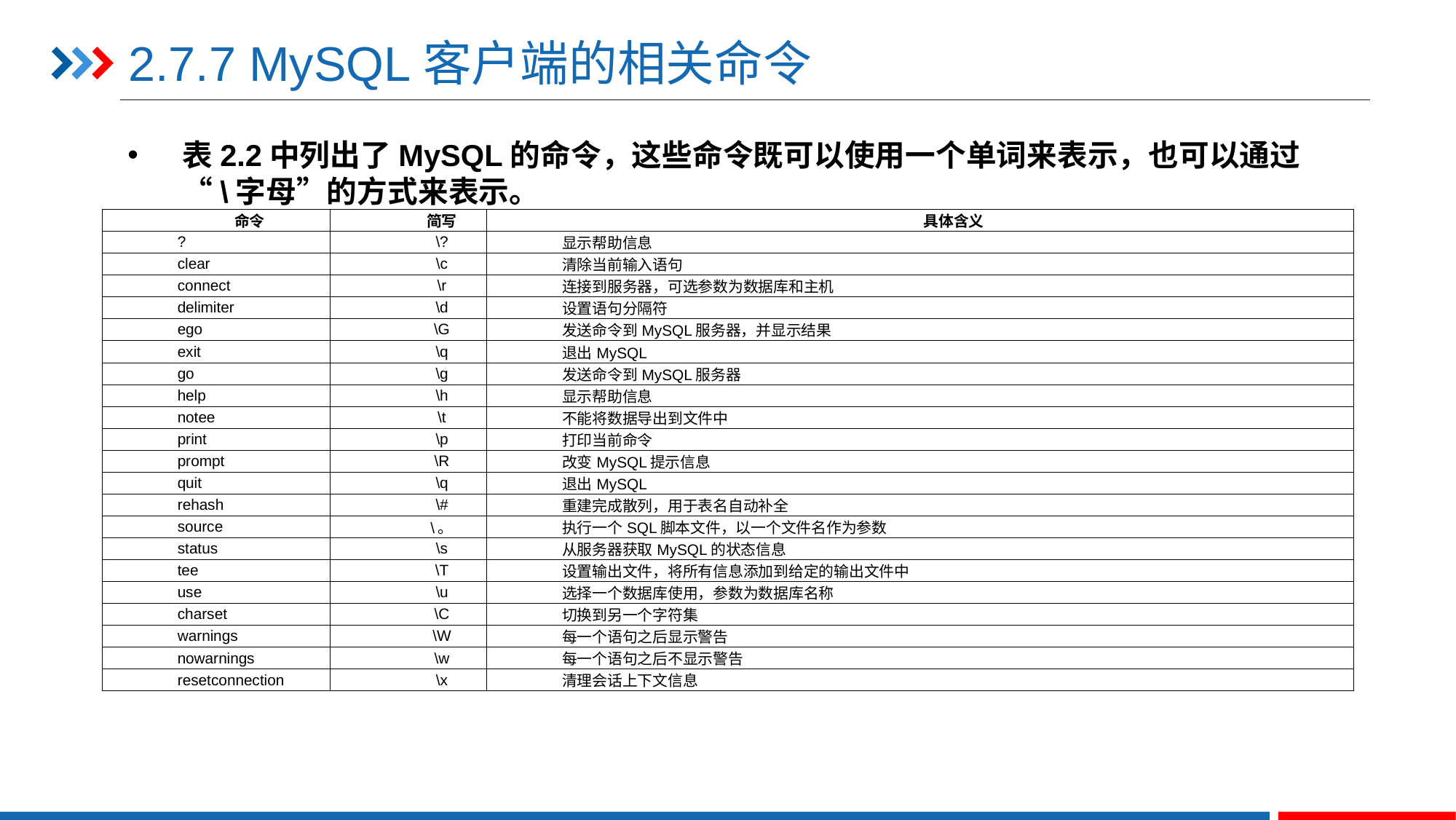

# 2.7.7 MySQL客户端的相关命令
表2.2中列出了MySQL的命令，这些命令既可以使用一个单词来表示，也可以通过“\字母”的方式来表示。

| 命令 | 简写 | 具体含义 |
| --- | --- | --- |
| ? | \? | 显示帮助信息 |
| clear | \c | 清除当前输入语句 |
| connect | \r | 连接到服务器，可选参数为数据库和主机 |
| delimiter | \d | 设置语句分隔符 |
| ego | \G | 发送命令到MySQL服务器，并显示结果 |
| exit | \q | 退出MySQL |
| go | \g | 发送命令到MySQL服务器 |
| help | \h | 显示帮助信息 |
| notee | \t | 不能将数据导出到文件中 |
| print | \p | 打印当前命令 |
| prompt | \R | 改变MySQL提示信息 |
| quit | \q | 退出MySQL |
| rehash | \# | 重建完成散列，用于表名自动补全 |
| source | \。 | 执行一个SQL脚本文件，以一个文件名作为参数 |
| status | \s | 从服务器获取MySQL的状态信息 |
| tee | \T | 设置输出文件，将所有信息添加到给定的输出文件中 |
| use | \u | 选择一个数据库使用，参数为数据库名称 |
| charset | \C | 切换到另一个字符集 |
| warnings | \W | 每一个语句之后显示警告 |
| nowarnings | \w | 每一个语句之后不显示警告 |
| resetconnection | \x | 清理会话上下文信息 |